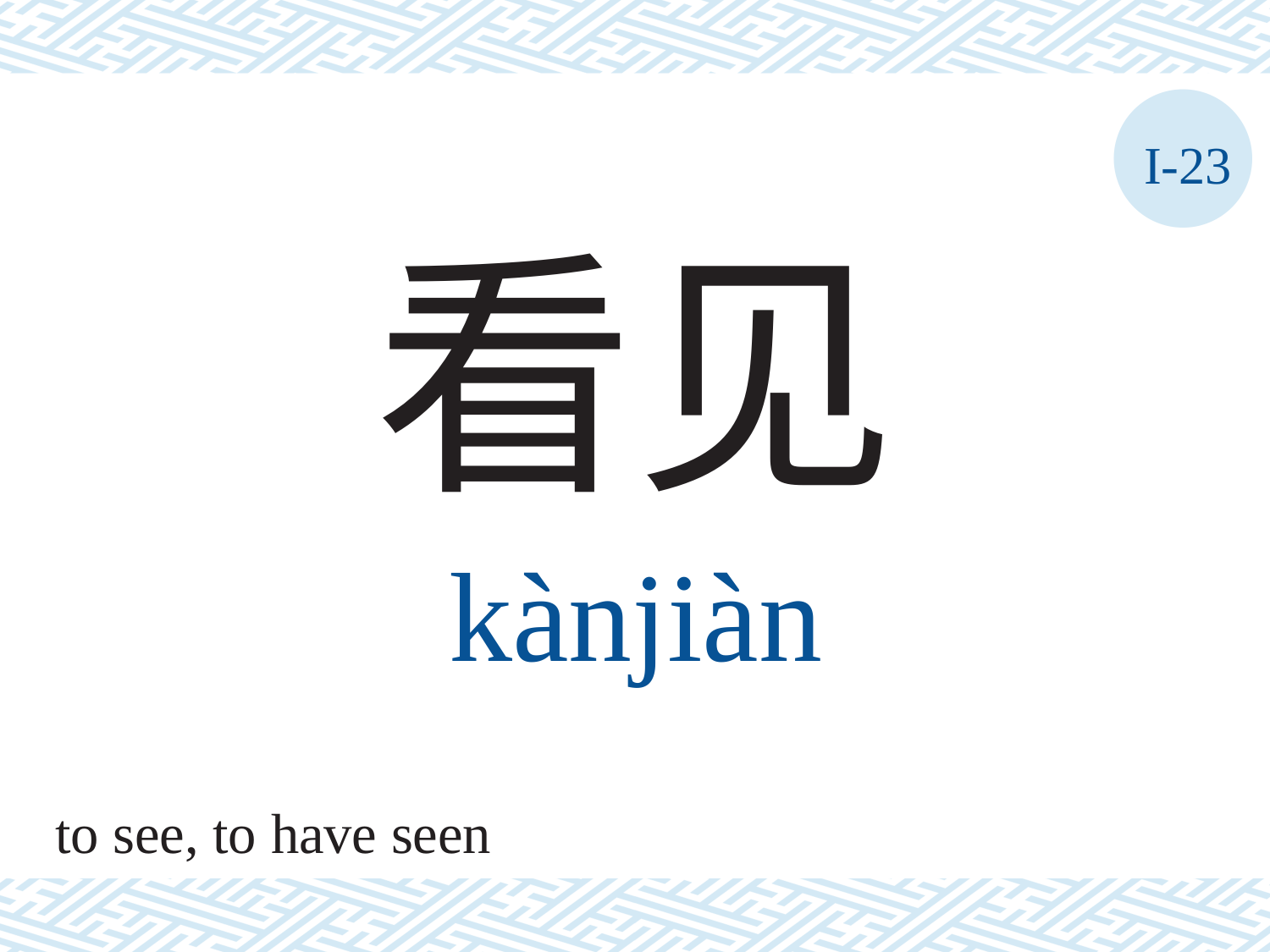

I-23
看见
kànjiàn
to see, to have seen